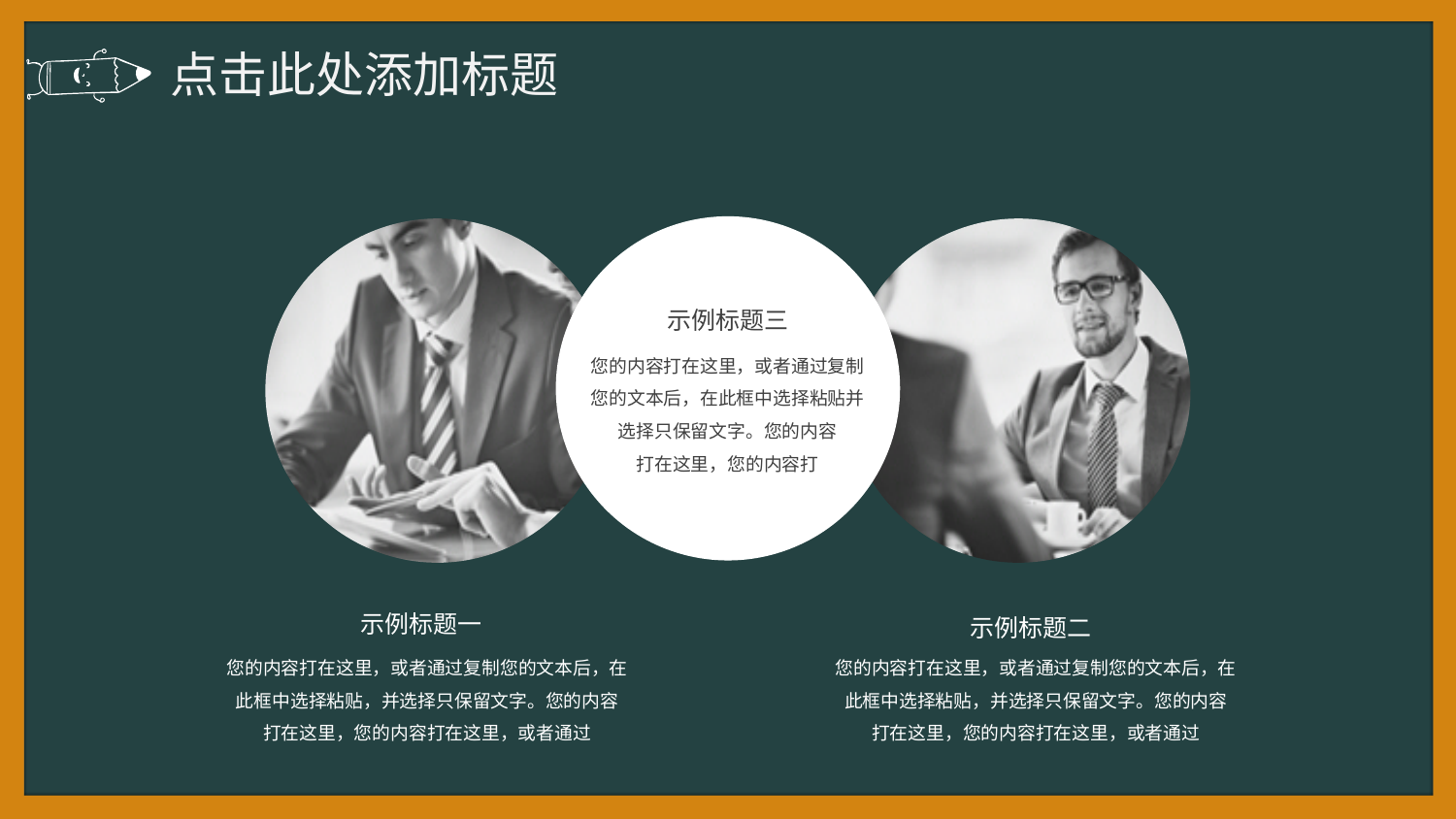

点击此处添加标题

示例标题三
您的内容打在这里，或者通过复制您的文本后，在此框中选择粘贴并选择只保留文字。您的内容
打在这里，您的内容打

示例标题一
您的内容打在这里，或者通过复制您的文本后，在此框中选择粘贴，并选择只保留文字。您的内容
打在这里，您的内容打在这里，或者通过
示例标题二
您的内容打在这里，或者通过复制您的文本后，在此框中选择粘贴，并选择只保留文字。您的内容
打在这里，您的内容打在这里，或者通过